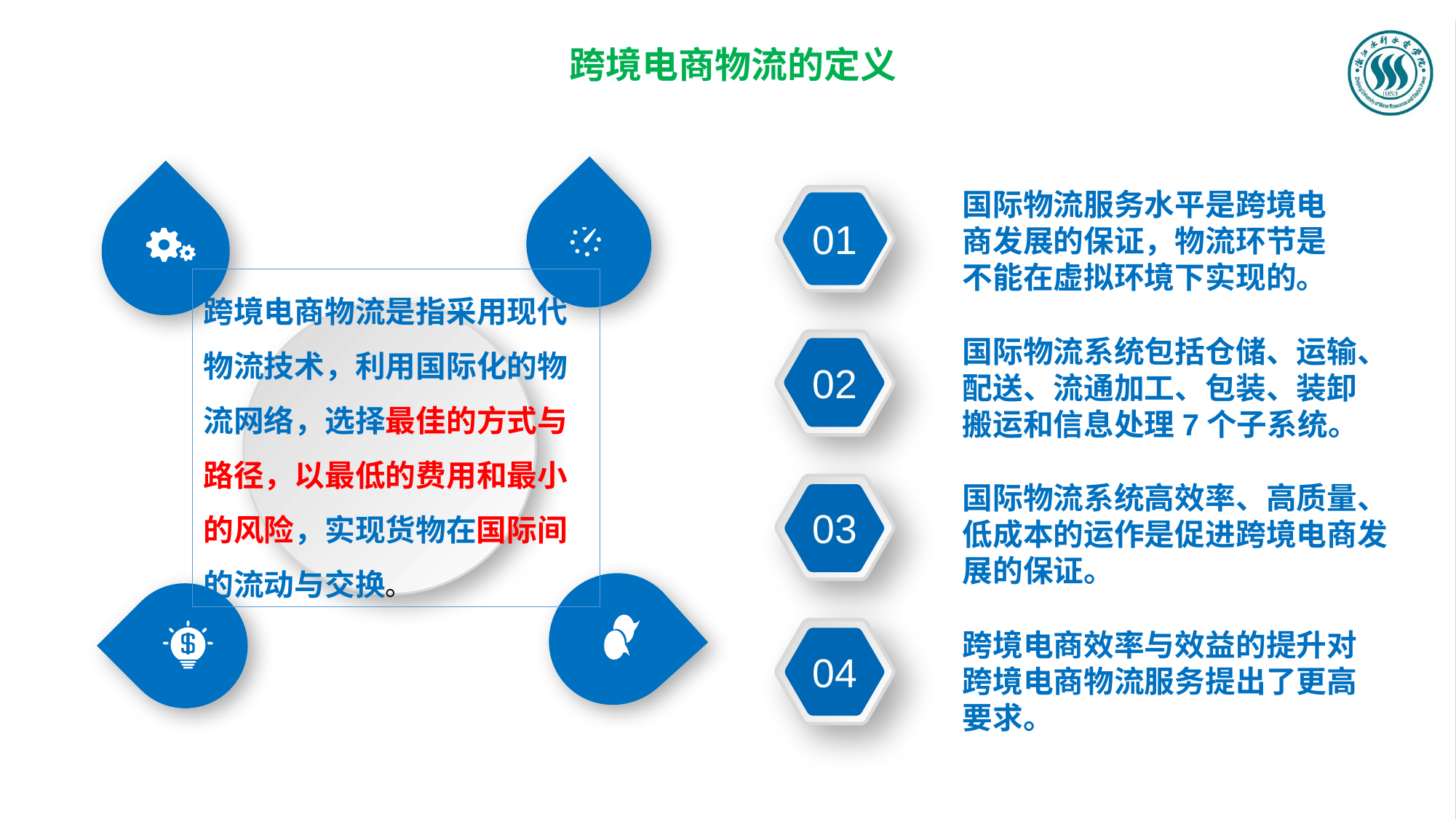

跨境电商物流的定义
国际物流服务水平是跨境电商发展的保证，物流环节是不能在虚拟环境下实现的。

01

跨境电商物流是指采用现代物流技术，利用国际化的物流网络，选择最佳的方式与路径，以最低的费用和最小的风险，实现货物在国际间的流动与交换。

国际物流系统包括仓储、运输、配送、流通加工、包装、装卸搬运和信息处理7个子系统。

02

国际物流系统高效率、高质量、低成本的运作是促进跨境电商发展的保证。

03

04

跨境电商效率与效益的提升对跨境电商物流服务提出了更高要求。